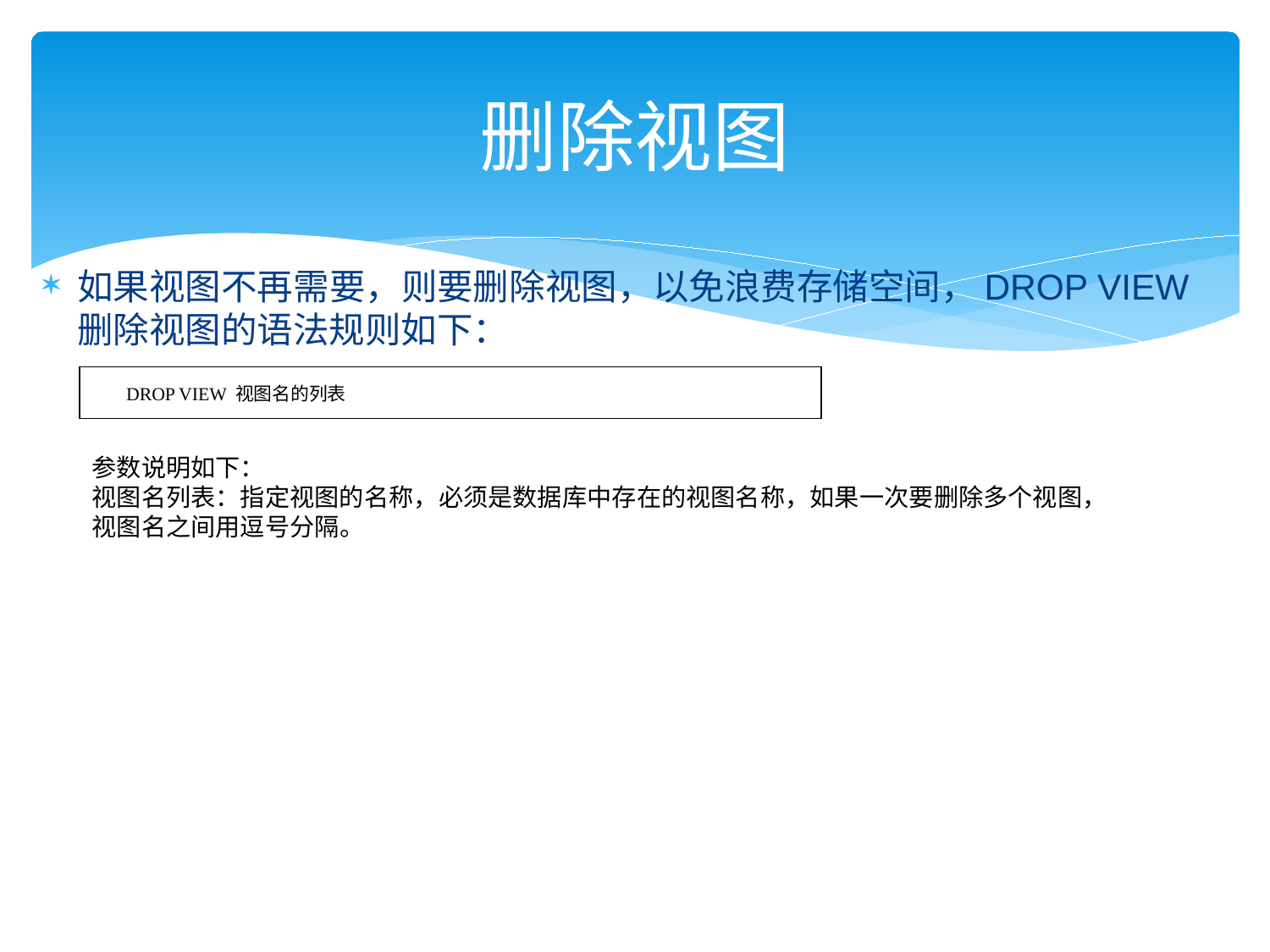

# 删除视图
如果视图不再需要，则要删除视图，以免浪费存储空间，DROP VIEW删除视图的语法规则如下：

| DROP VIEW 视图名的列表 |
| --- |
参数说明如下：
视图名列表：指定视图的名称，必须是数据库中存在的视图名称，如果一次要删除多个视图，视图名之间用逗号分隔。